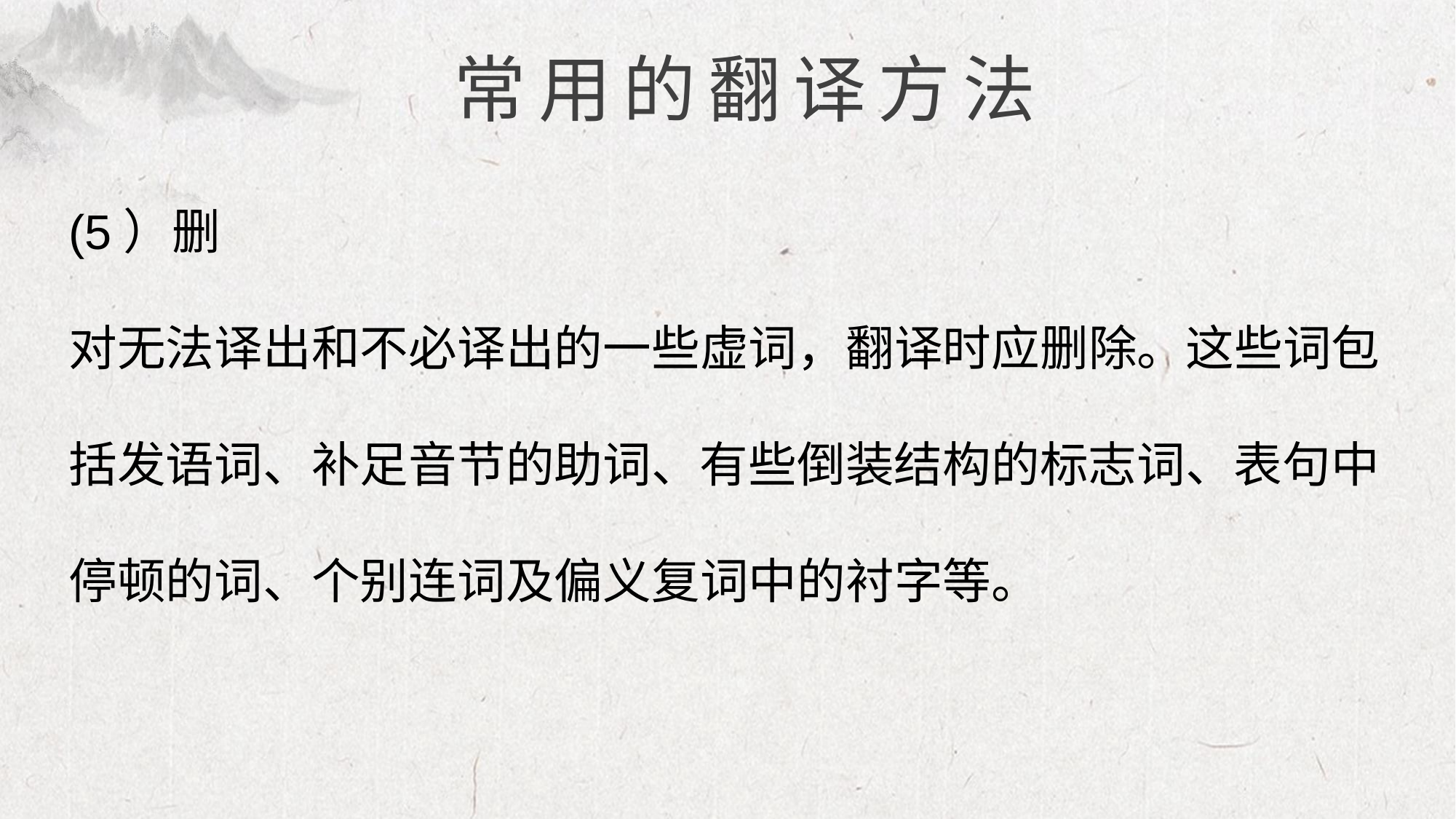

常用的翻译方法
(5）删
对无法译出和不必译出的一些虚词，翻译时应删除。这些词包括发语词、补足音节的助词、有些倒装结构的标志词、表句中停顿的词、个别连词及偏义复词中的衬字等。